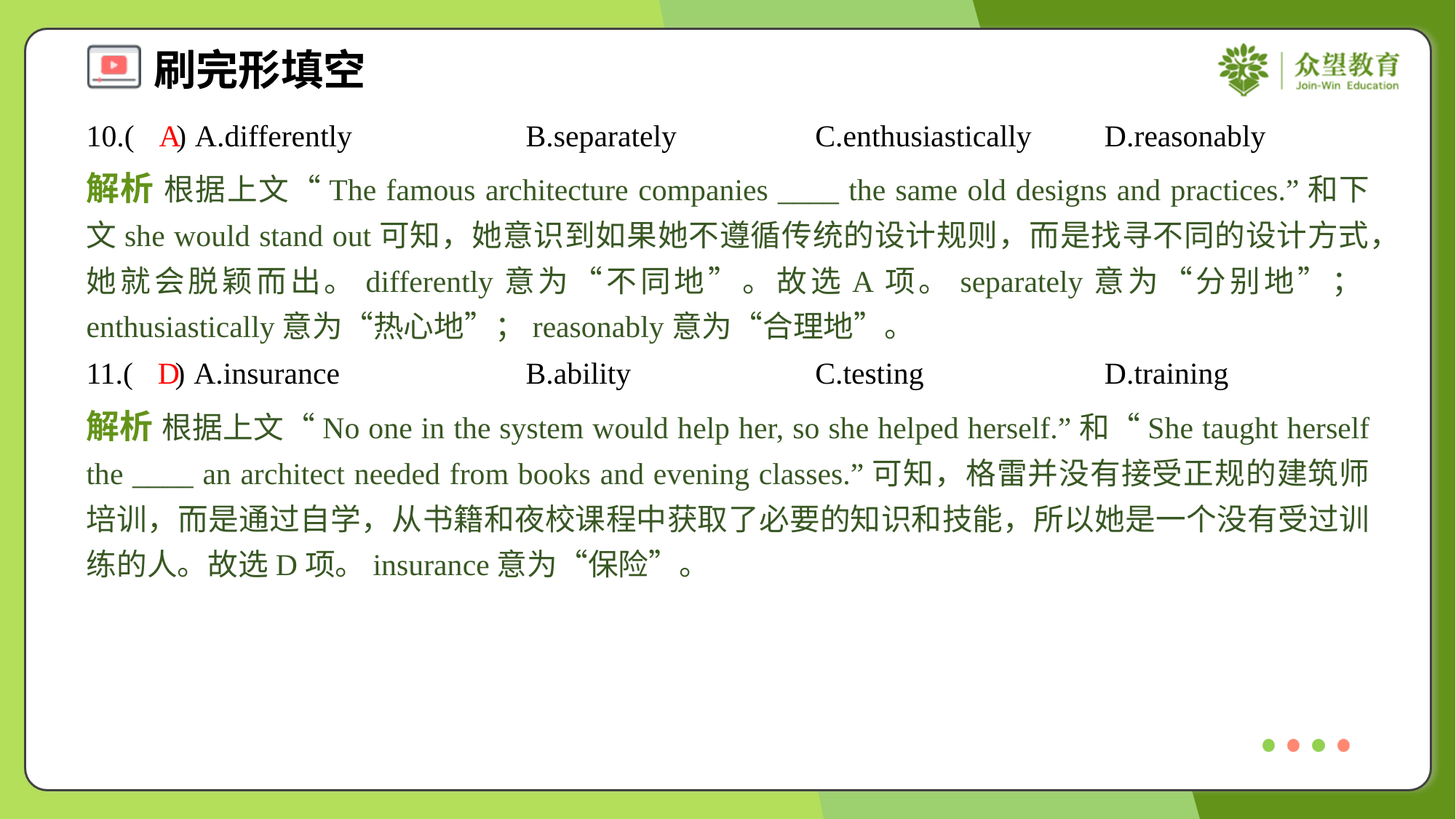

10.(     ) A.differently	B.separately	C.enthusiastically	D.reasonably
A
解析 根据上文“The famous architecture companies ____ the same old designs and practices.”和下文she would stand out可知，她意识到如果她不遵循传统的设计规则，而是找寻不同的设计方式，她就会脱颖而出。differently意为“不同地”。故选A项。separately意为“分别地”；enthusiastically意为“热心地”；reasonably意为“合理地”。
11.(     ) A.insurance	B.ability	C.testing	D.training
D
解析 根据上文“No one in the system would help her, so she helped herself.”和“She taught herself the ____ an architect needed from books and evening classes.”可知，格雷并没有接受正规的建筑师培训，而是通过自学，从书籍和夜校课程中获取了必要的知识和技能，所以她是一个没有受过训练的人。故选D项。insurance意为“保险”。